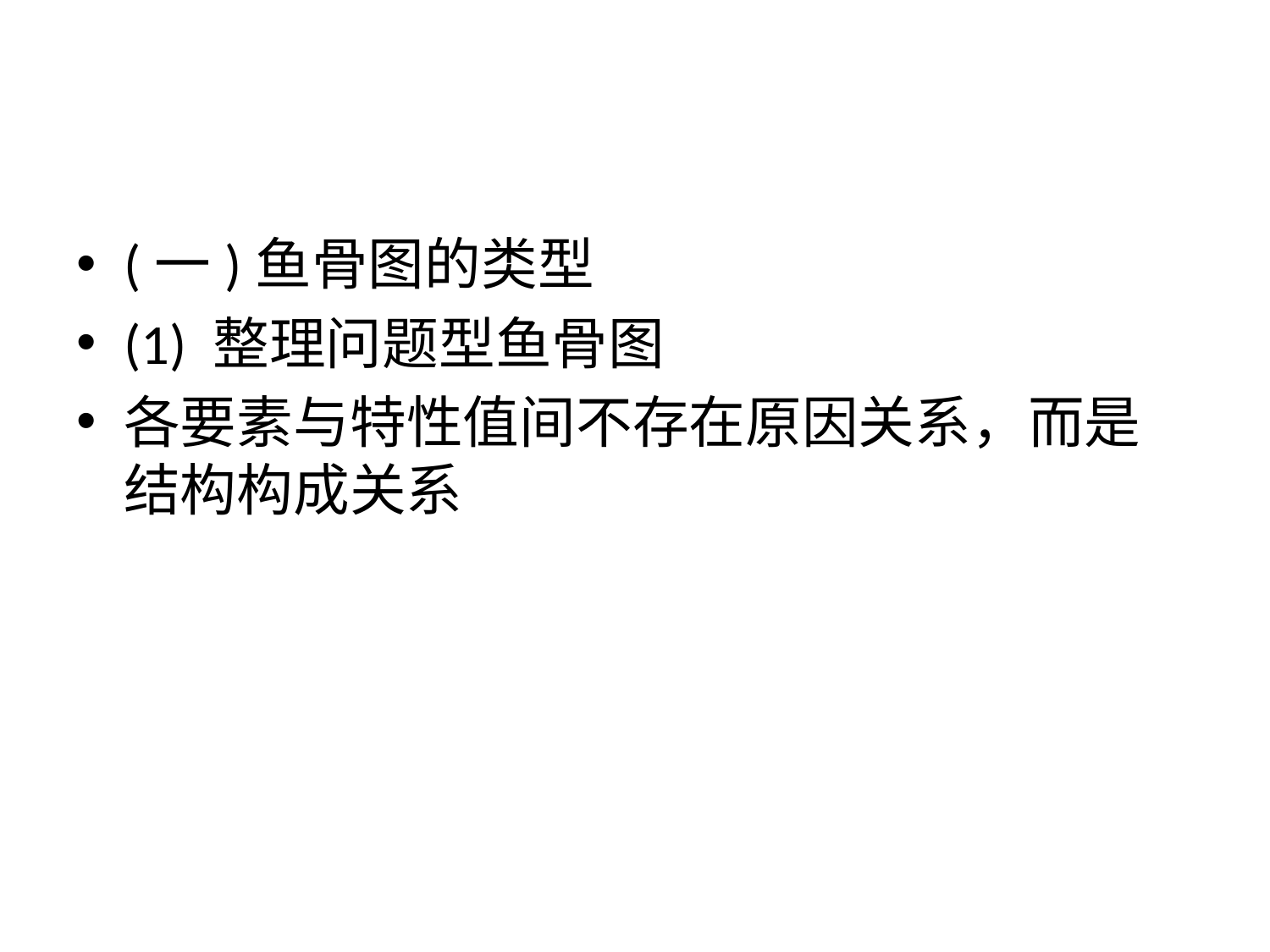

#
(一)鱼骨图的类型
(1) 整理问题型鱼骨图
各要素与特性值间不存在原因关系，而是结构构成关系